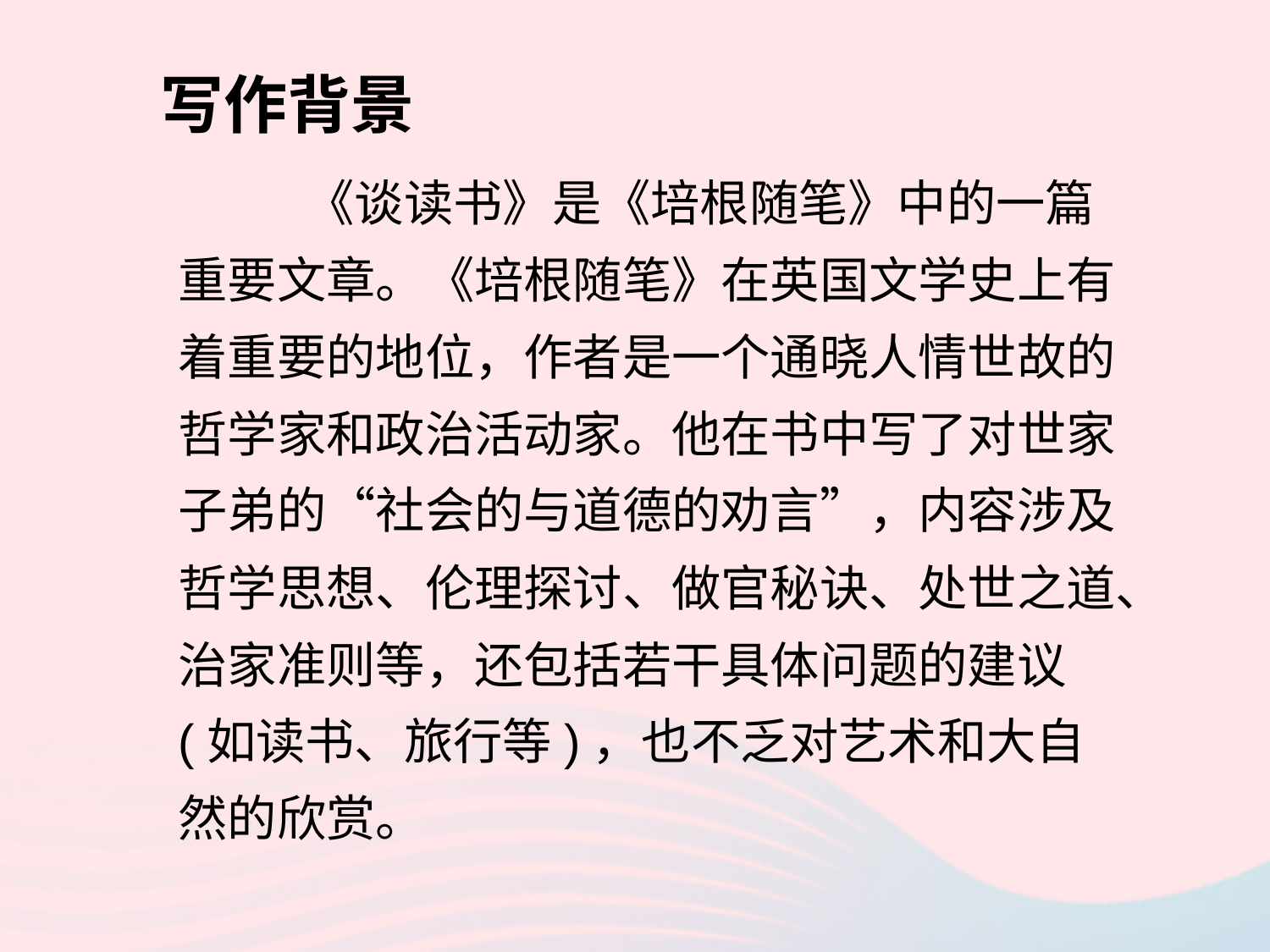

写作背景
	《谈读书》是《培根随笔》中的一篇重要文章。《培根随笔》在英国文学史上有着重要的地位，作者是一个通晓人情世故的哲学家和政治活动家。他在书中写了对世家子弟的“社会的与道德的劝言”，内容涉及哲学思想、伦理探讨、做官秘诀、处世之道、治家准则等，还包括若干具体问题的建议(如读书、旅行等)，也不乏对艺术和大自然的欣赏。